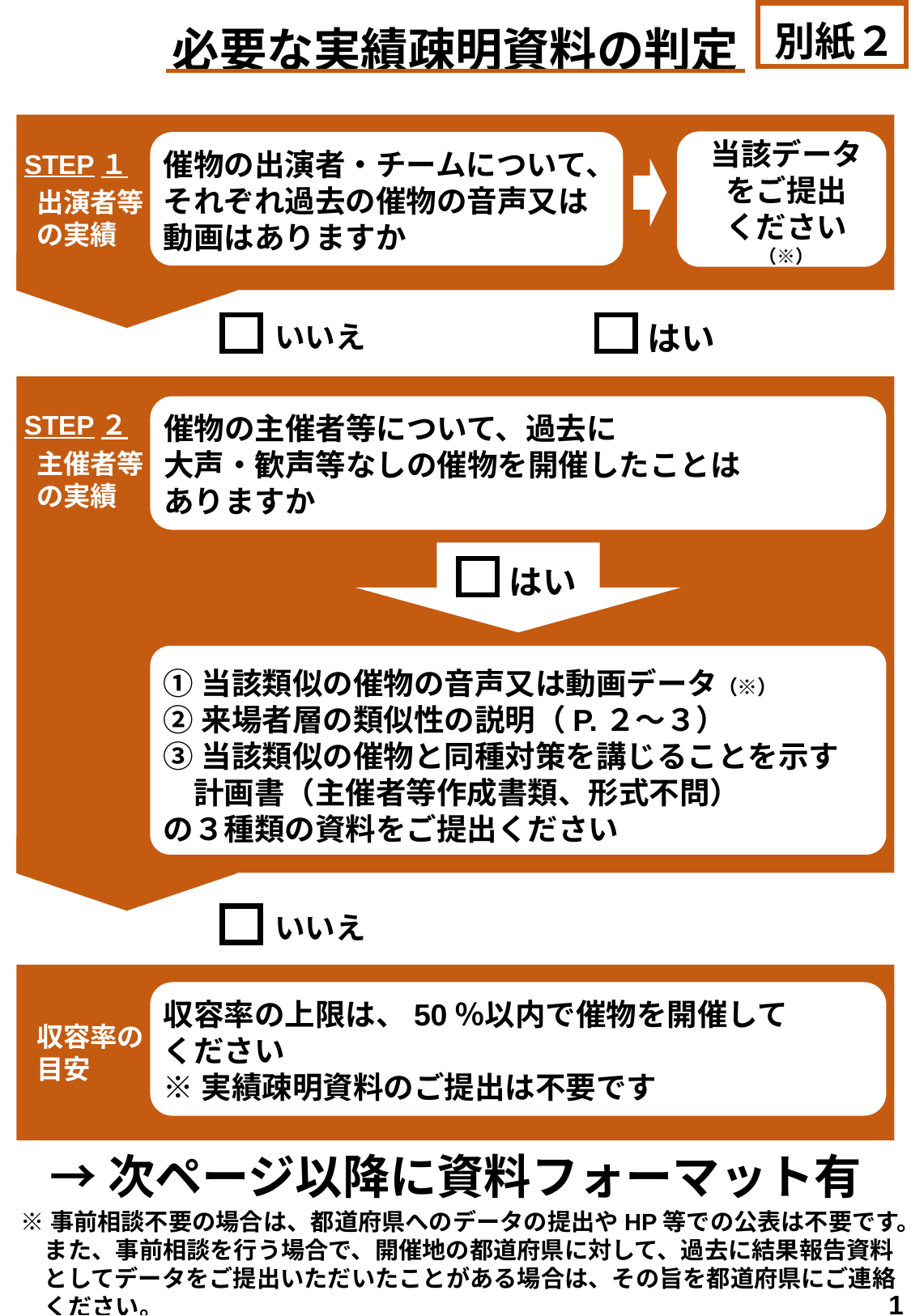

別紙２
必要な実績疎明資料の判定

当該データ
をご提出
ください
（※）

催物の出演者・チームについて、
それぞれ過去の催物の音声又は動画はありますか
STEP１

 出演者等
 の実績

はい
いいえ

STEP２

 主催者等
 の実績
催物の主催者等について、過去に
大声・歓声等なしの催物を開催したことは
ありますか

はい

①当該類似の催物の音声又は動画データ（※）
②来場者層の類似性の説明（P.２～３）
③当該類似の催物と同種対策を講じることを示す
　計画書（主催者等作成書類、形式不問）
の３種類の資料をご提出ください

いいえ

収容率の上限は、50％以内で催物を開催して
ください
※実績疎明資料のご提出は不要です
 収容率の
 目安
→次ページ以降に資料フォーマット有
※事前相談不要の場合は、都道府県へのデータの提出やHP等での公表は不要です。
　また、事前相談を行う場合で、開催地の都道府県に対して、過去に結果報告資料
　としてデータをご提出いただいたことがある場合は、その旨を都道府県にご連絡
　ください。
1